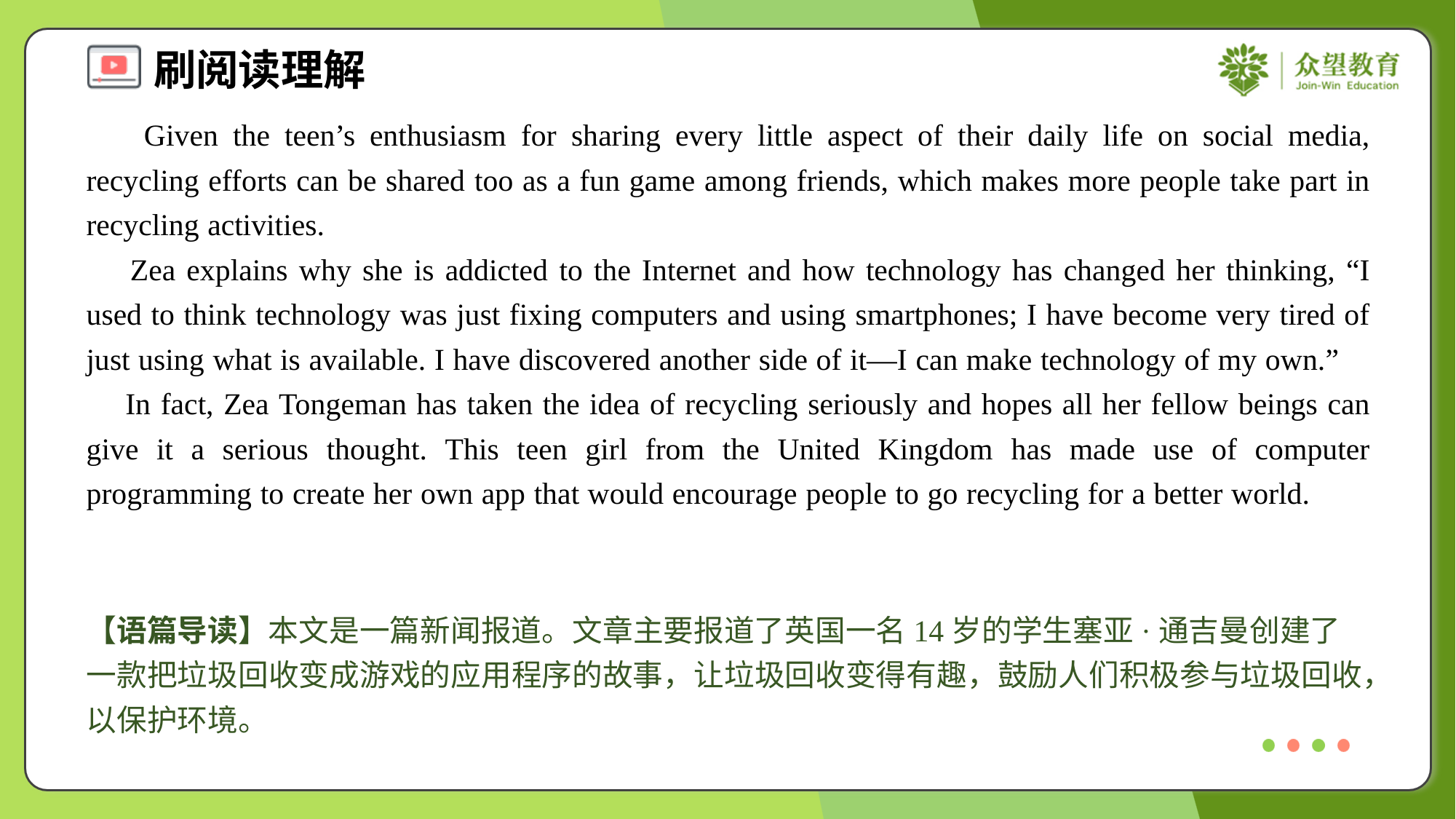

Given the teen’s enthusiasm for sharing every little aspect of their daily life on social media, recycling efforts can be shared too as a fun game among friends, which makes more people take part in recycling activities.
    Zea explains why she is addicted to the Internet and how technology has changed her thinking, “I used to think technology was just fixing computers and using smartphones; I have become very tired of just using what is available. I have discovered another side of it—I can make technology of my own.”
    In fact, Zea Tongeman has taken the idea of recycling seriously and hopes all her fellow beings can give it a serious thought. This teen girl from the United Kingdom has made use of computer programming to create her own app that would encourage people to go recycling for a better world.
【语篇导读】本文是一篇新闻报道。文章主要报道了英国一名14岁的学生塞亚·通吉曼创建了一款把垃圾回收变成游戏的应用程序的故事，让垃圾回收变得有趣，鼓励人们积极参与垃圾回收，以保护环境。